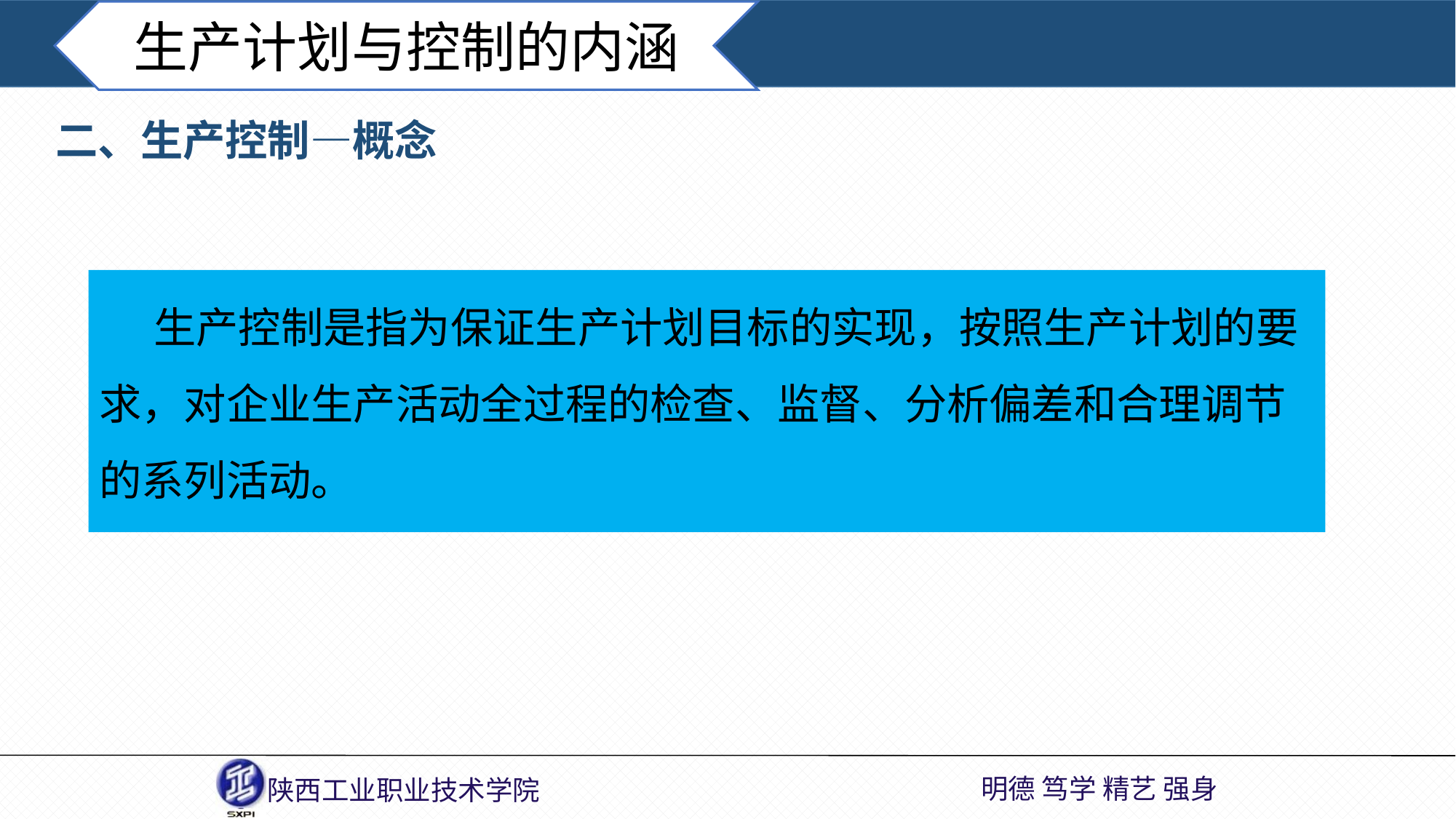

生产计划与控制的内涵
二、生产控制—概念
生产控制是指为保证生产计划目标的实现，按照生产计划的要求，对企业生产活动全过程的检查、监督、分析偏差和合理调节的系列活动。